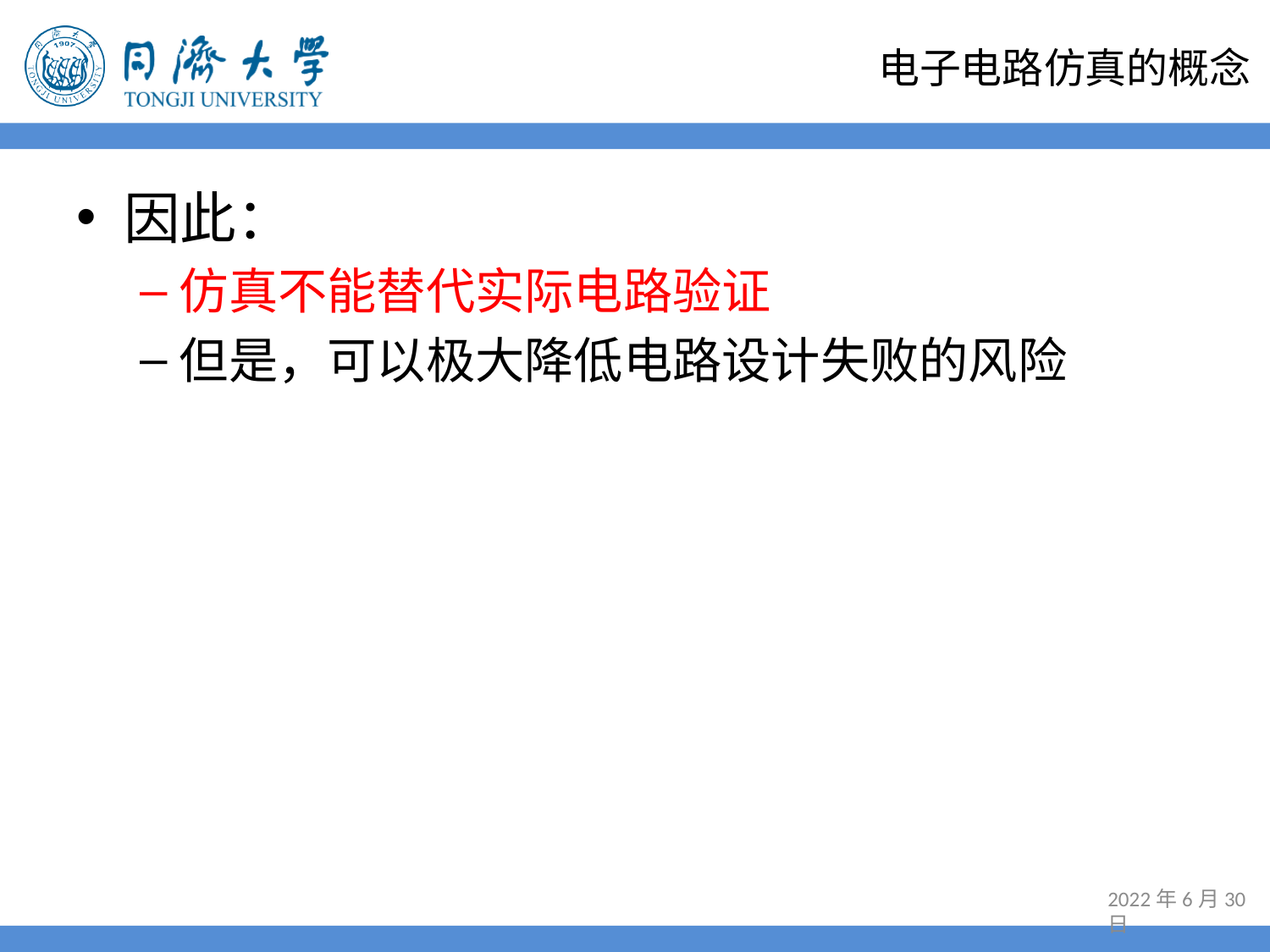

# 电子电路仿真的概念
因此：
仿真不能替代实际电路验证
但是，可以极大降低电路设计失败的风险
2022年6月30日